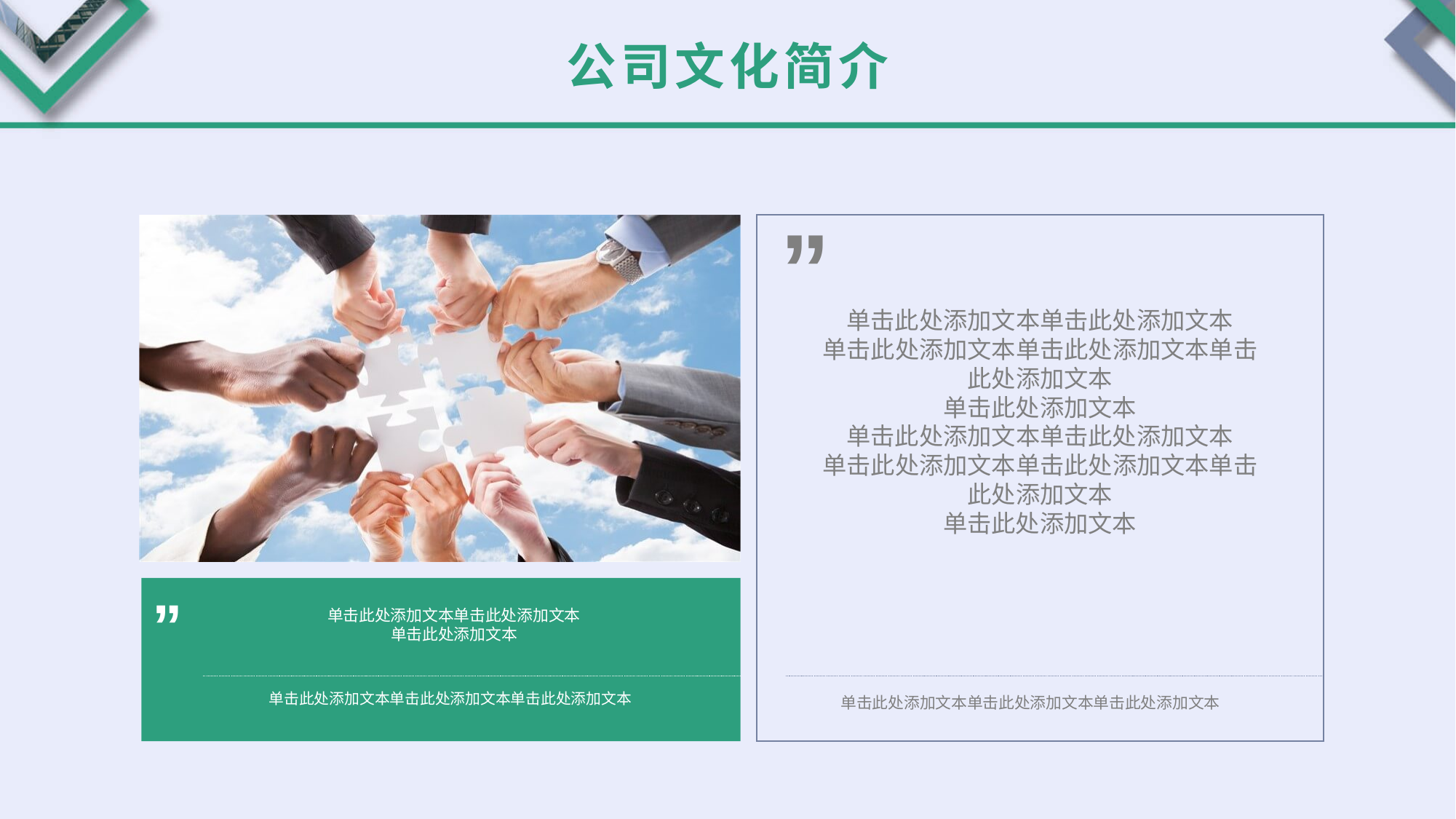

公司文化简介
”

单击此处添加文本单击此处添加文本
单击此处添加文本单击此处添加文本单击此处添加文本
单击此处添加文本
单击此处添加文本单击此处添加文本
单击此处添加文本单击此处添加文本单击此处添加文本
单击此处添加文本

”
单击此处添加文本单击此处添加文本
单击此处添加文本
单击此处添加文本单击此处添加文本单击此处添加文本
单击此处添加文本单击此处添加文本单击此处添加文本